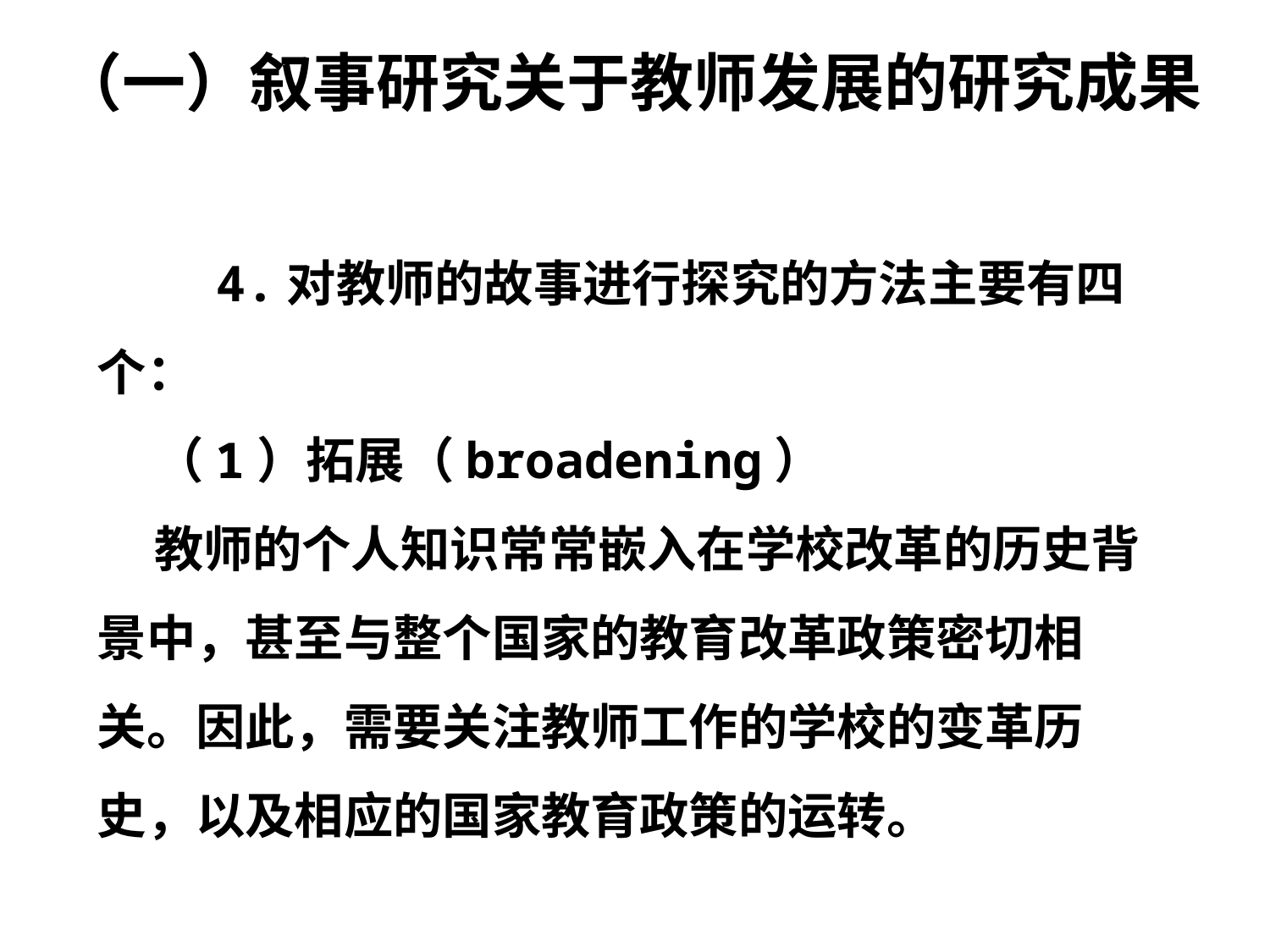

（一）叙事研究关于教师发展的研究成果
    4.对教师的故事进行探究的方法主要有四个：
    （1）拓展（broadening）
    教师的个人知识常常嵌入在学校改革的历史背景中，甚至与整个国家的教育改革政策密切相关。因此，需要关注教师工作的学校的变革历史，以及相应的国家教育政策的运转。